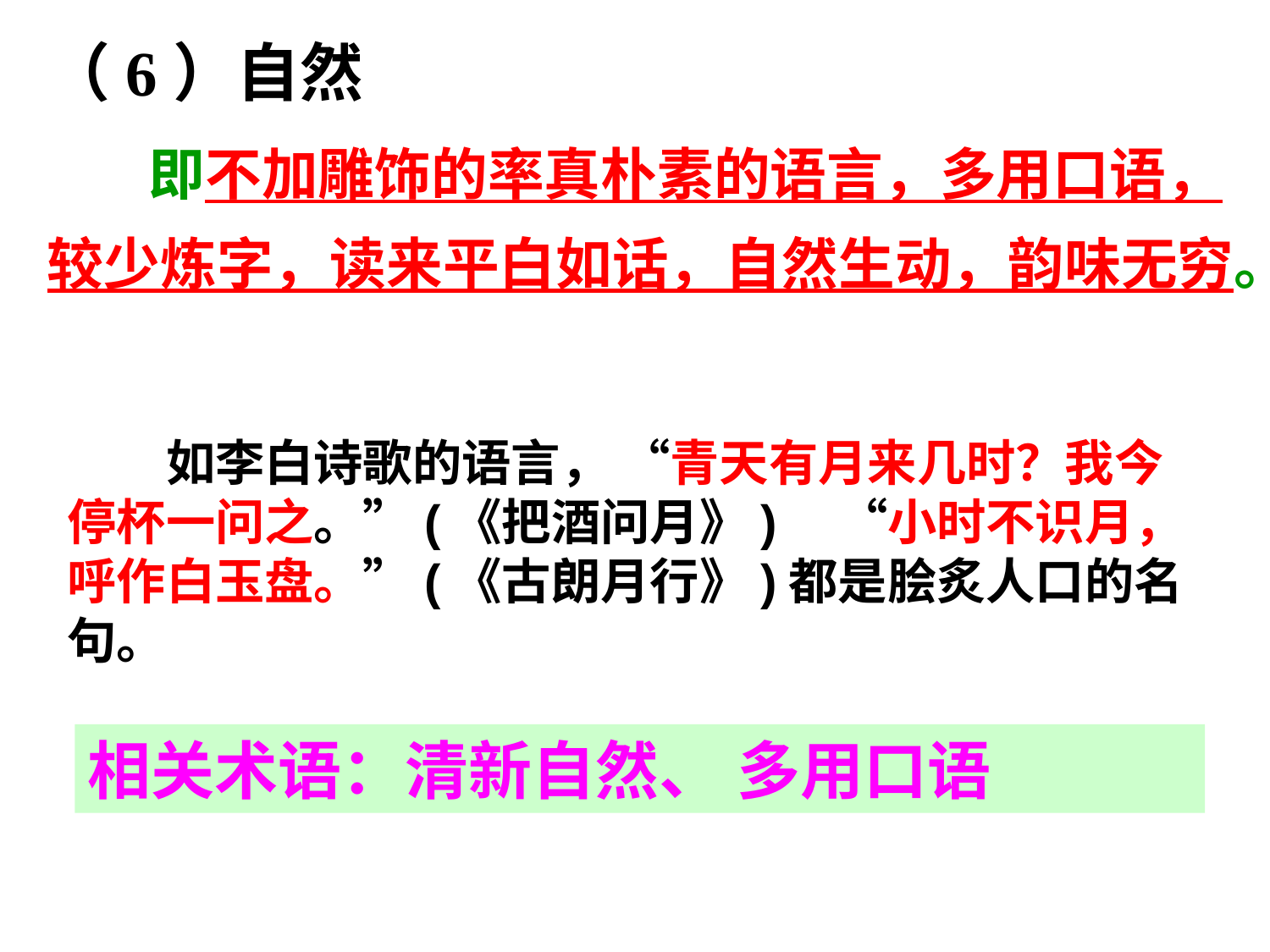

（6）自然
      即不加雕饰的率真朴素的语言，多用口语，较少炼字，读来平白如话，自然生动，韵味无穷。
　　如李白诗歌的语言， “青天有月来几时？我今停杯一问之。”(《把酒问月》)　“小时不识月，呼作白玉盘。”(《古朗月行》)都是脍炙人口的名句。
相关术语：清新自然、 多用口语